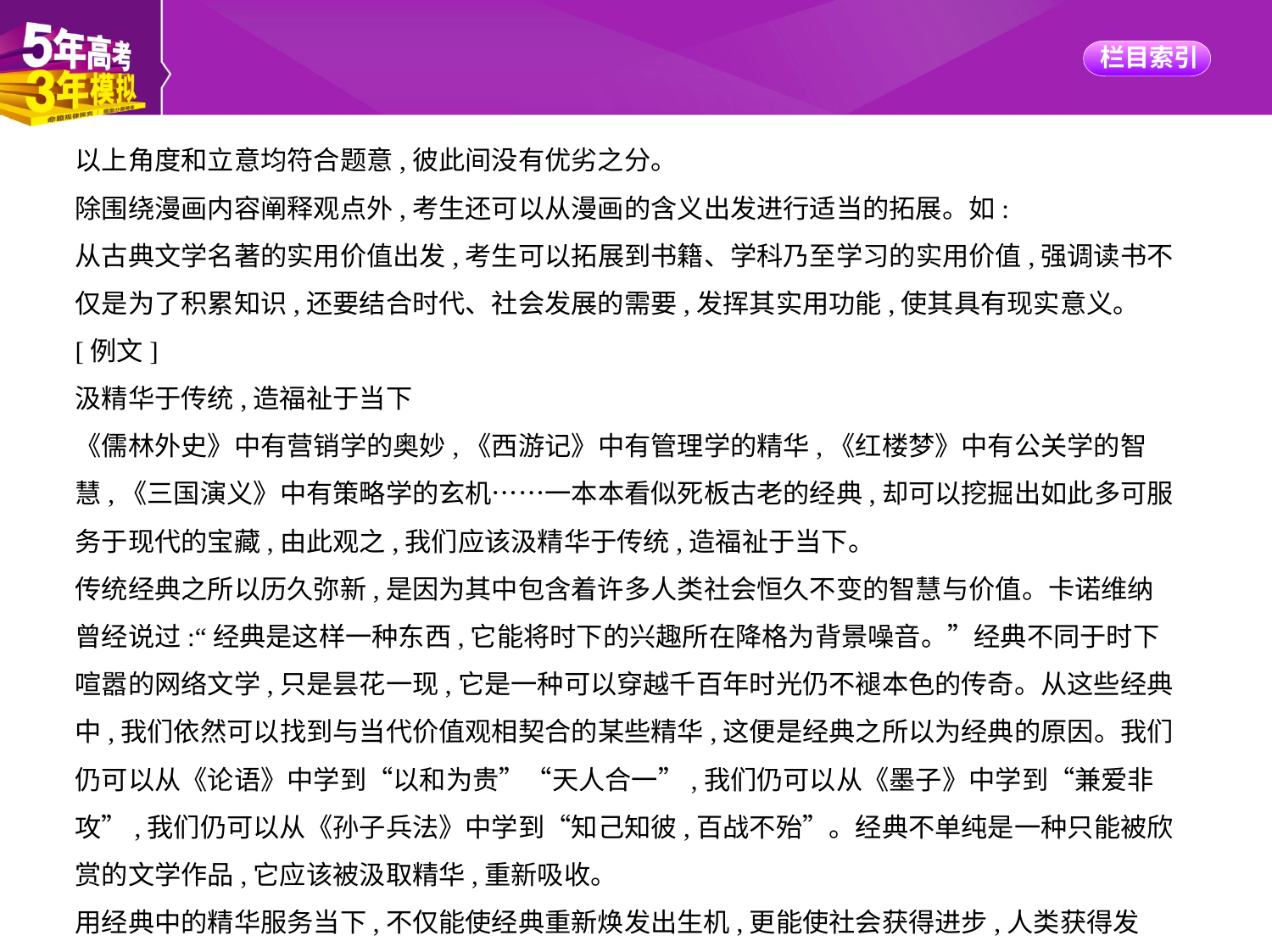

以上角度和立意均符合题意,彼此间没有优劣之分。
除围绕漫画内容阐释观点外,考生还可以从漫画的含义出发进行适当的拓展。如:
从古典文学名著的实用价值出发,考生可以拓展到书籍、学科乃至学习的实用价值,强调读书不
仅是为了积累知识,还要结合时代、社会发展的需要,发挥其实用功能,使其具有现实意义。
[例文]
汲精华于传统,造福祉于当下
《儒林外史》中有营销学的奥妙,《西游记》中有管理学的精华,《红楼梦》中有公关学的智
慧,《三国演义》中有策略学的玄机……一本本看似死板古老的经典,却可以挖掘出如此多可服
务于现代的宝藏,由此观之,我们应该汲精华于传统,造福祉于当下。
传统经典之所以历久弥新,是因为其中包含着许多人类社会恒久不变的智慧与价值。卡诺维纳
曾经说过:“经典是这样一种东西,它能将时下的兴趣所在降格为背景噪音。”经典不同于时下
喧嚣的网络文学,只是昙花一现,它是一种可以穿越千百年时光仍不褪本色的传奇。从这些经典
中,我们依然可以找到与当代价值观相契合的某些精华,这便是经典之所以为经典的原因。我们
仍可以从《论语》中学到“以和为贵”“天人合一”,我们仍可以从《墨子》中学到“兼爱非攻”,我们仍可以从《孙子兵法》中学到“知己知彼,百战不殆”。经典不单纯是一种只能被欣
赏的文学作品,它应该被汲取精华,重新吸收。
用经典中的精华服务当下,不仅能使经典重新焕发出生机,更能使社会获得进步,人类获得发